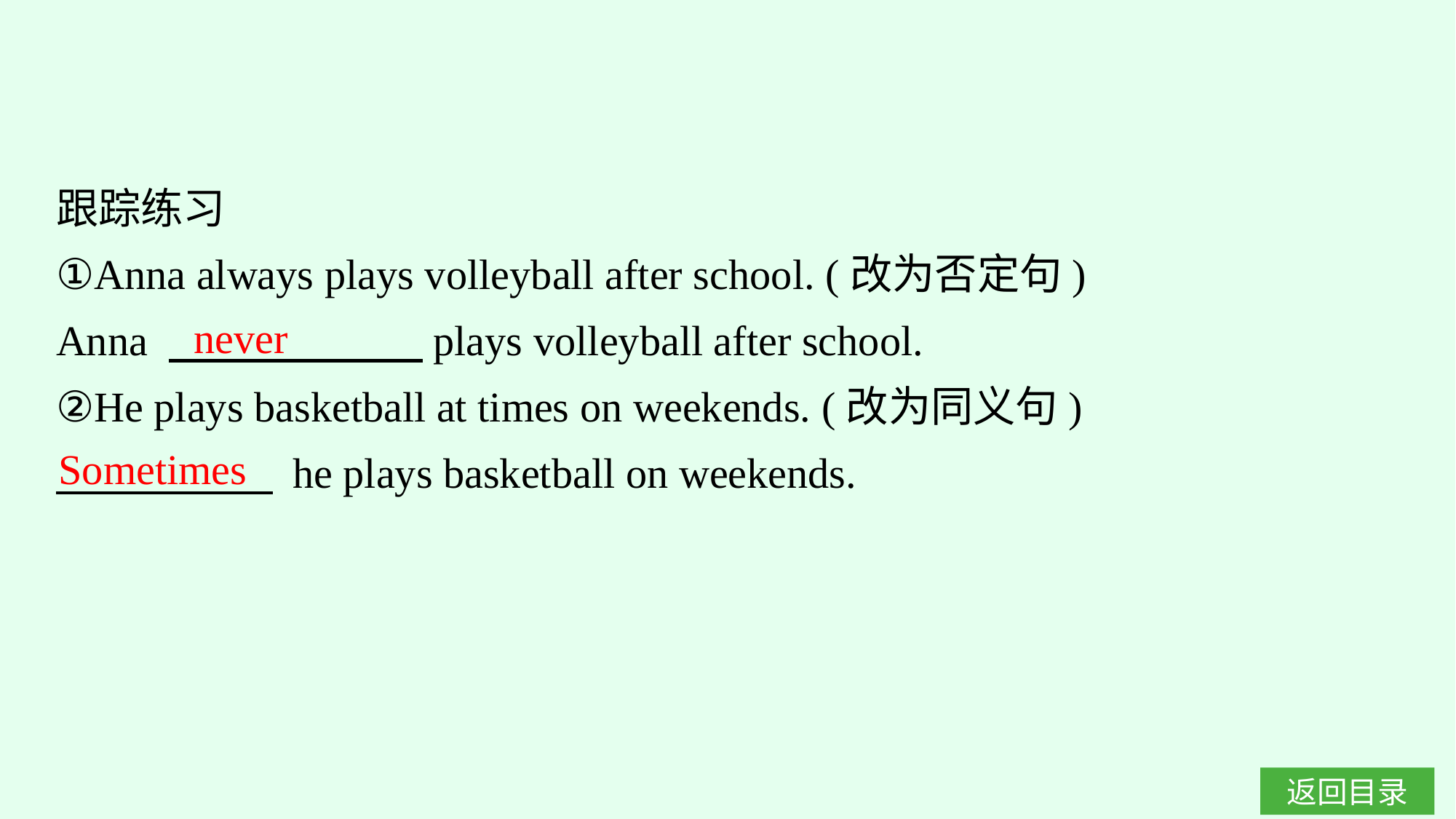

跟踪练习
①Anna always plays volleyball after school. (改为否定句)
Anna 　　　　　　plays volleyball after school.
②He plays basketball at times on weekends. (改为同义句)
　　     　　 he plays basketball on weekends.
never
Sometimes